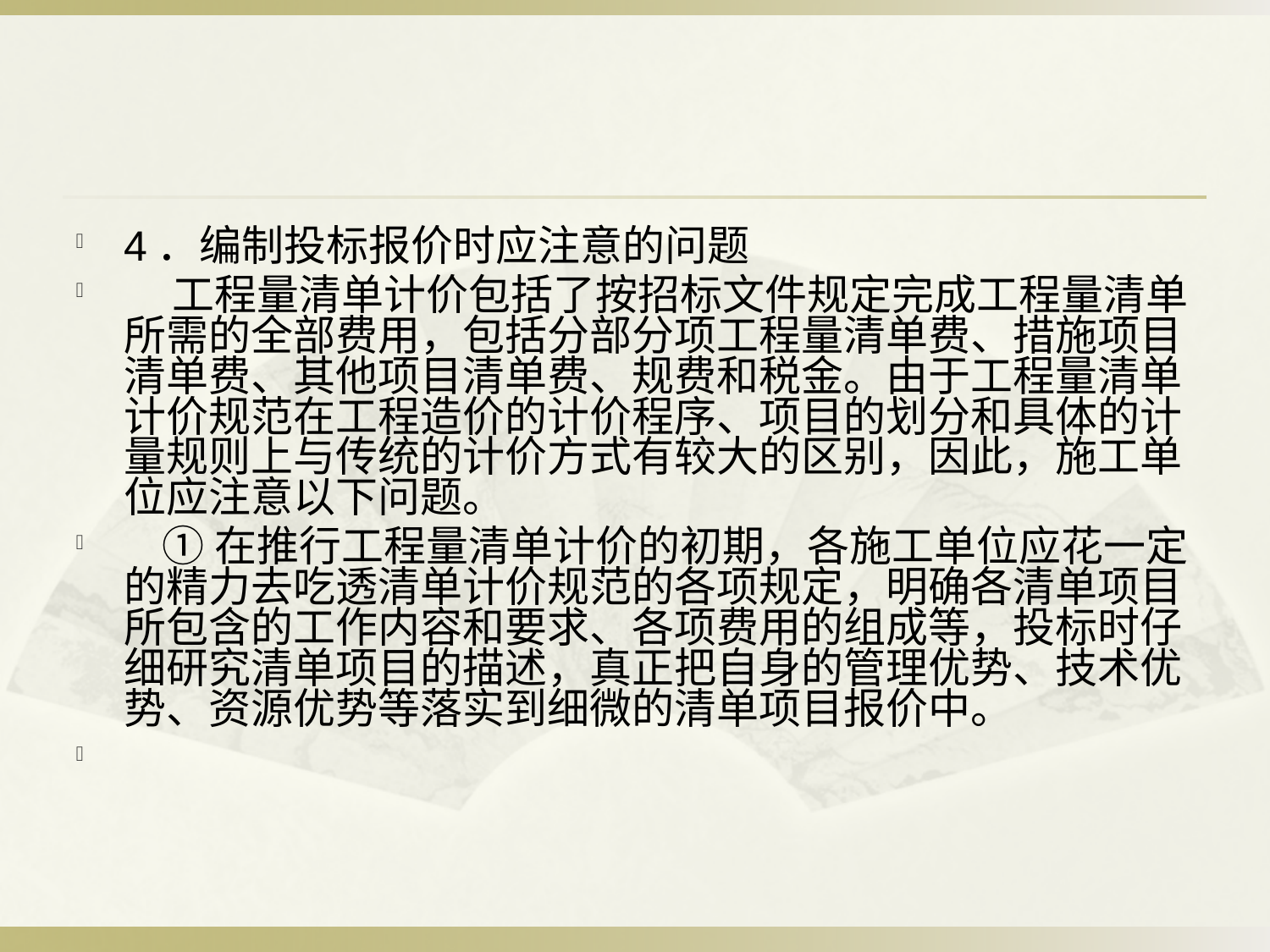

#
4．编制投标报价时应注意的问题
    工程量清单计价包括了按招标文件规定完成工程量清单所需的全部费用，包括分部分项工程量清单费、措施项目清单费、其他项目清单费、规费和税金。由于工程量清单计价规范在工程造价的计价程序、项目的划分和具体的计量规则上与传统的计价方式有较大的区别，因此，施工单位应注意以下问题。
    ①在推行工程量清单计价的初期，各施工单位应花一定的精力去吃透清单计价规范的各项规定，明确各清单项目所包含的工作内容和要求、各项费用的组成等，投标时仔细研究清单项目的描述，真正把自身的管理优势、技术优势、资源优势等落实到细微的清单项目报价中。